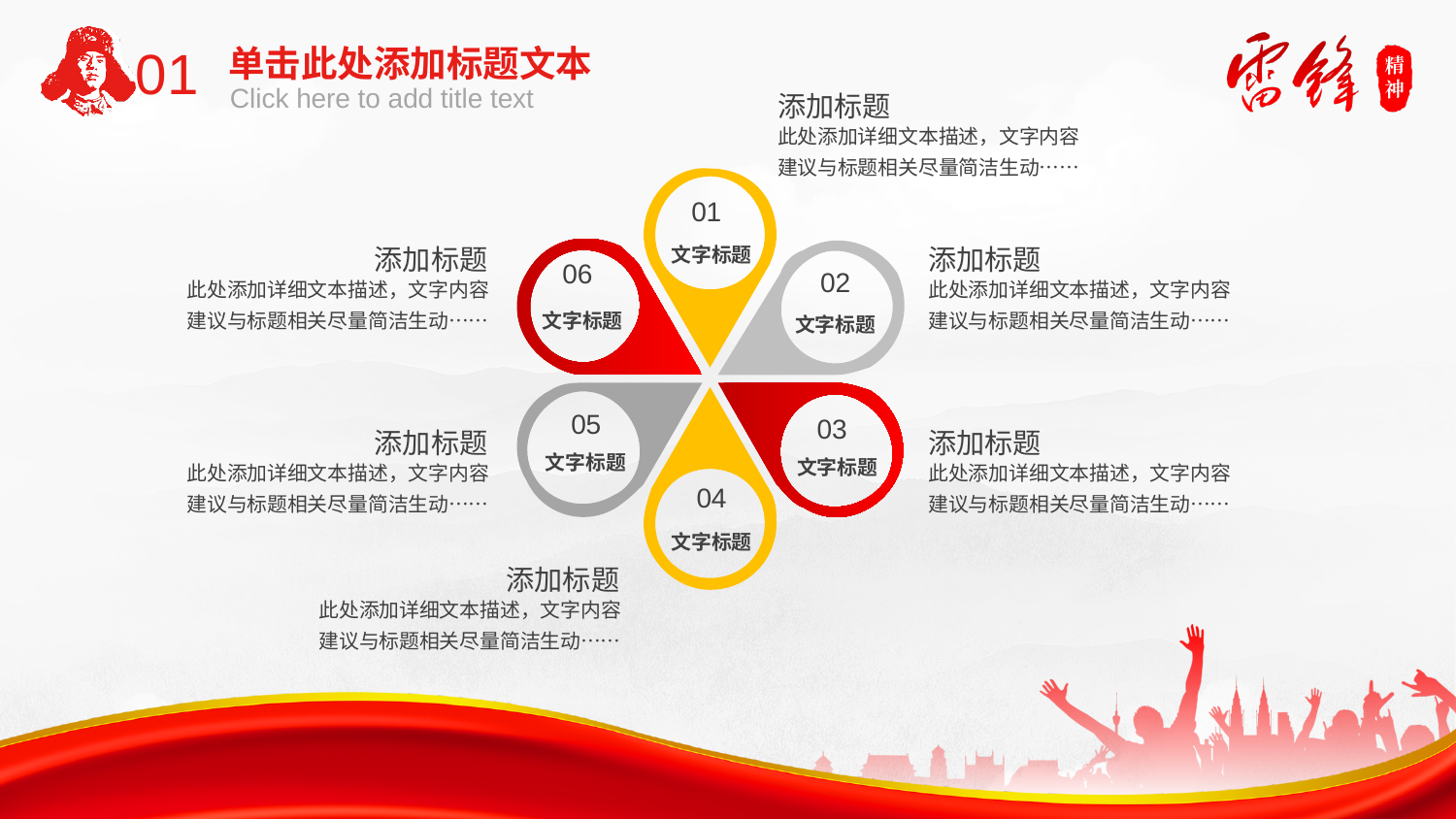

01
单击此处添加标题文本
Click here to add title text
添加标题
此处添加详细文本描述，文字内容建议与标题相关尽量简洁生动……

01
文字标题
添加标题
此处添加详细文本描述，文字内容建议与标题相关尽量简洁生动……
添加标题
此处添加详细文本描述，文字内容建议与标题相关尽量简洁生动……

06
文字标题

02
文字标题

05
文字标题

03
文字标题

04
文字标题
添加标题
此处添加详细文本描述，文字内容建议与标题相关尽量简洁生动……
添加标题
此处添加详细文本描述，文字内容建议与标题相关尽量简洁生动……
添加标题
此处添加详细文本描述，文字内容建议与标题相关尽量简洁生动……